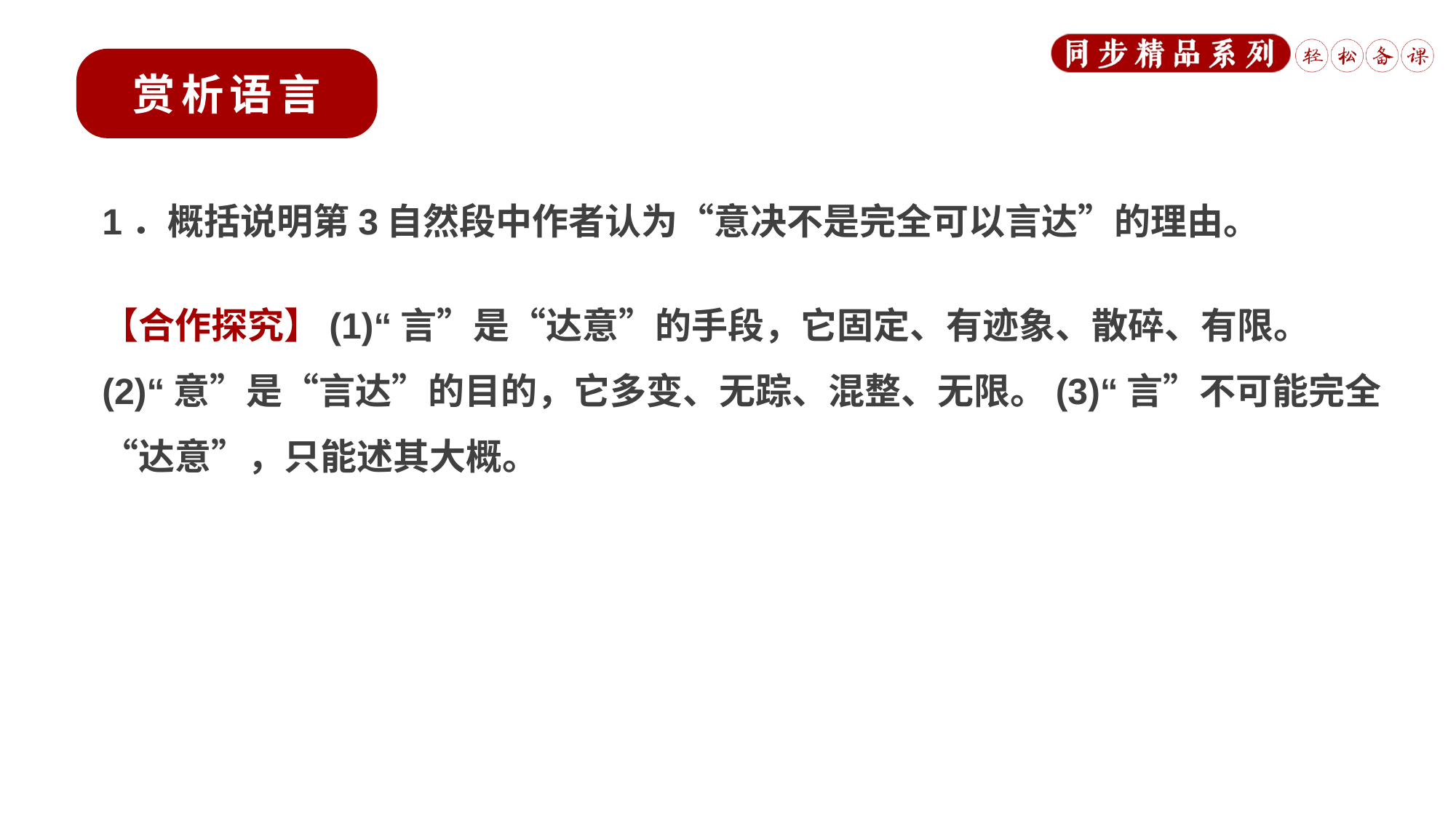

1．概括说明第3自然段中作者认为“意决不是完全可以言达”的理由。
【合作探究】(1)“言”是“达意”的手段，它固定、有迹象、散碎、有限。(2)“意”是“言达”的目的，它多变、无踪、混整、无限。(3)“言”不可能完全“达意”，只能述其大概。